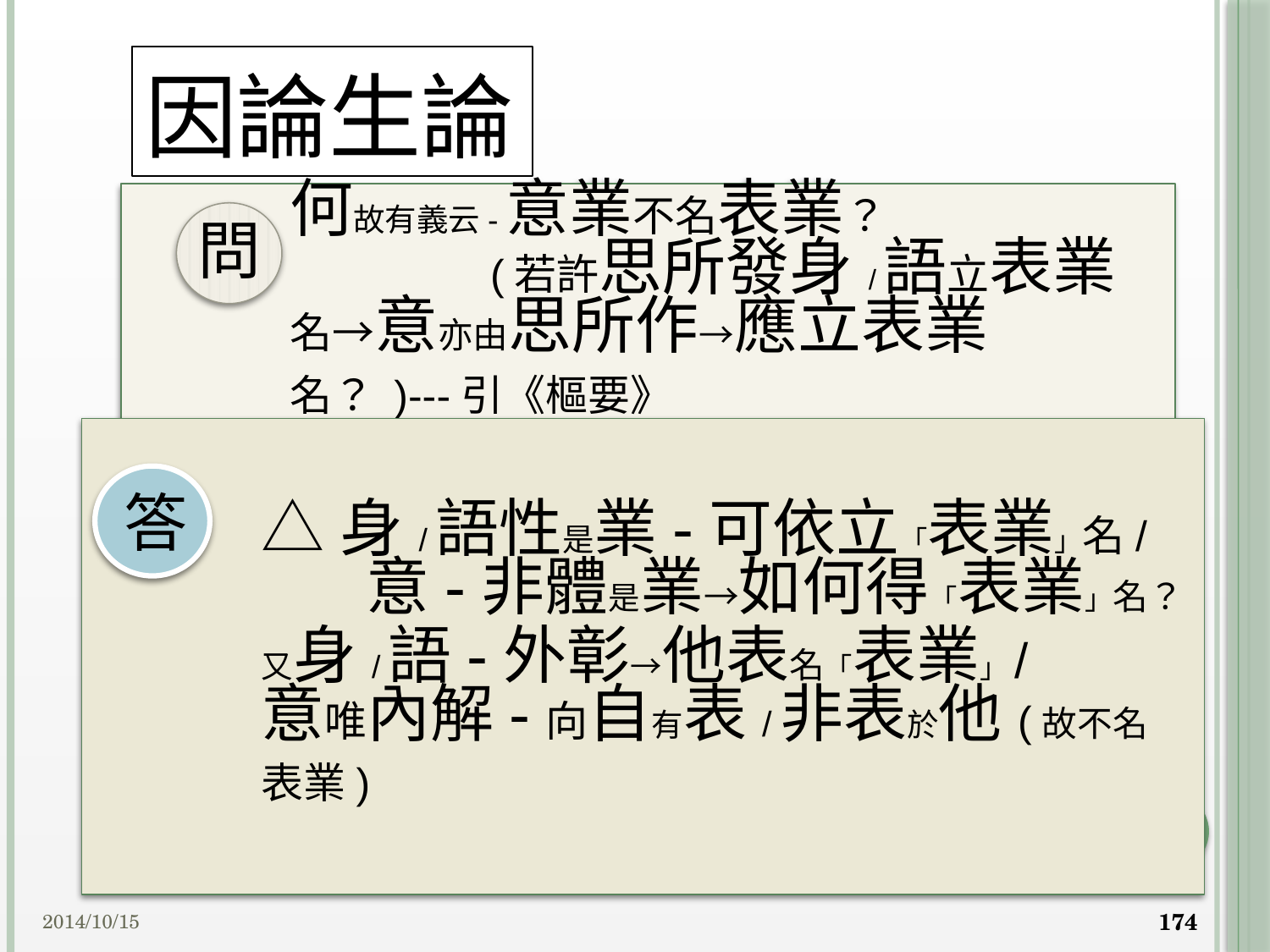

# 因論生論
何故有義云-意業不名表業？                                               (若許思所發身/語立表業名→意亦由思所作→應立表業名？ )---引《樞要》
△身/語性是業-可依立「表業」名/          意-非體是業→如何得「表業」名？
又身/語-外彰→他表名「表業」/           意唯內解-向自有表/非表於他(故不名表業)
問
答
2014/10/15
174